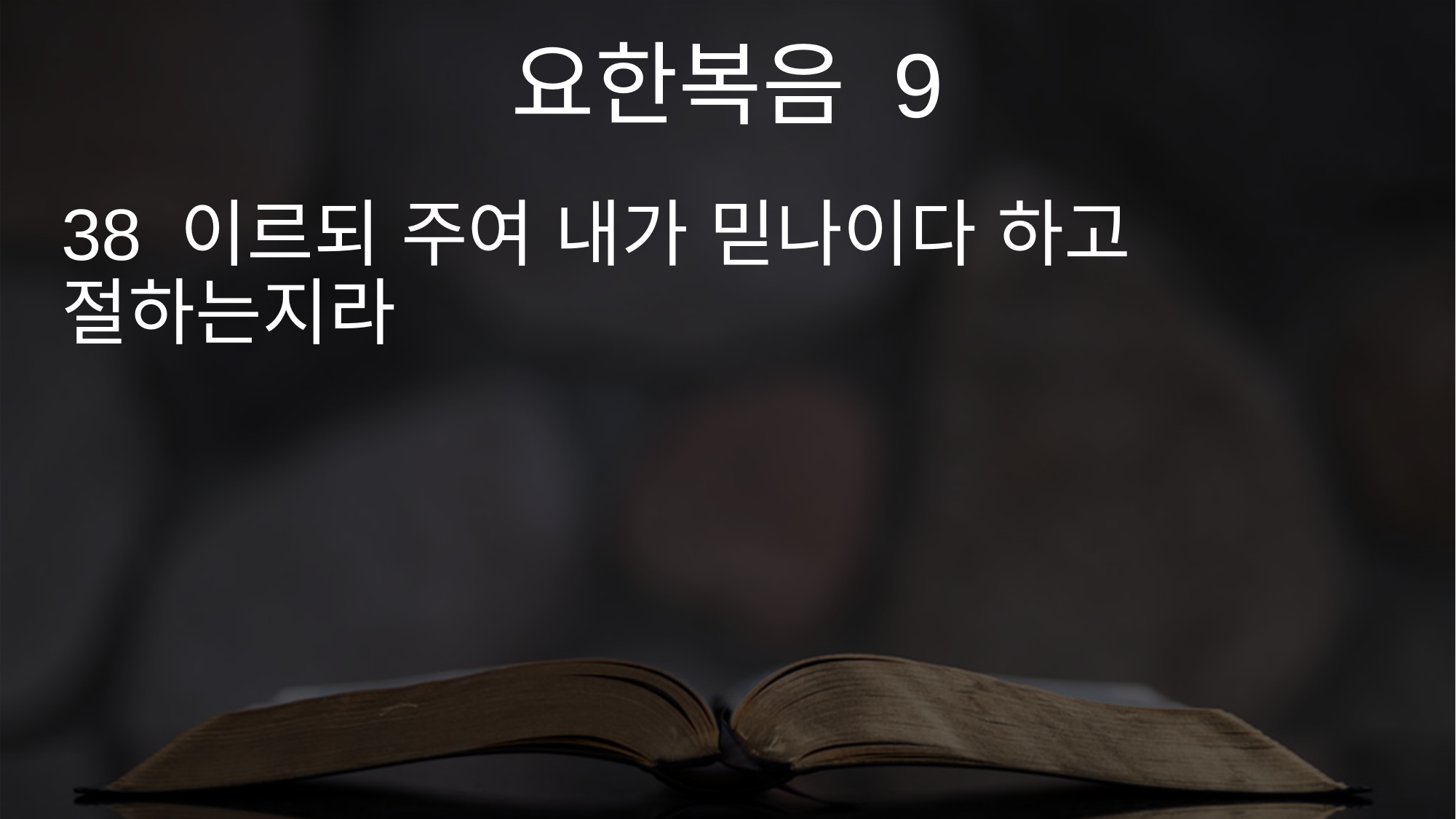

요한복음 9
38 이르되 주여 내가 믿나이다 하고 절하는지라